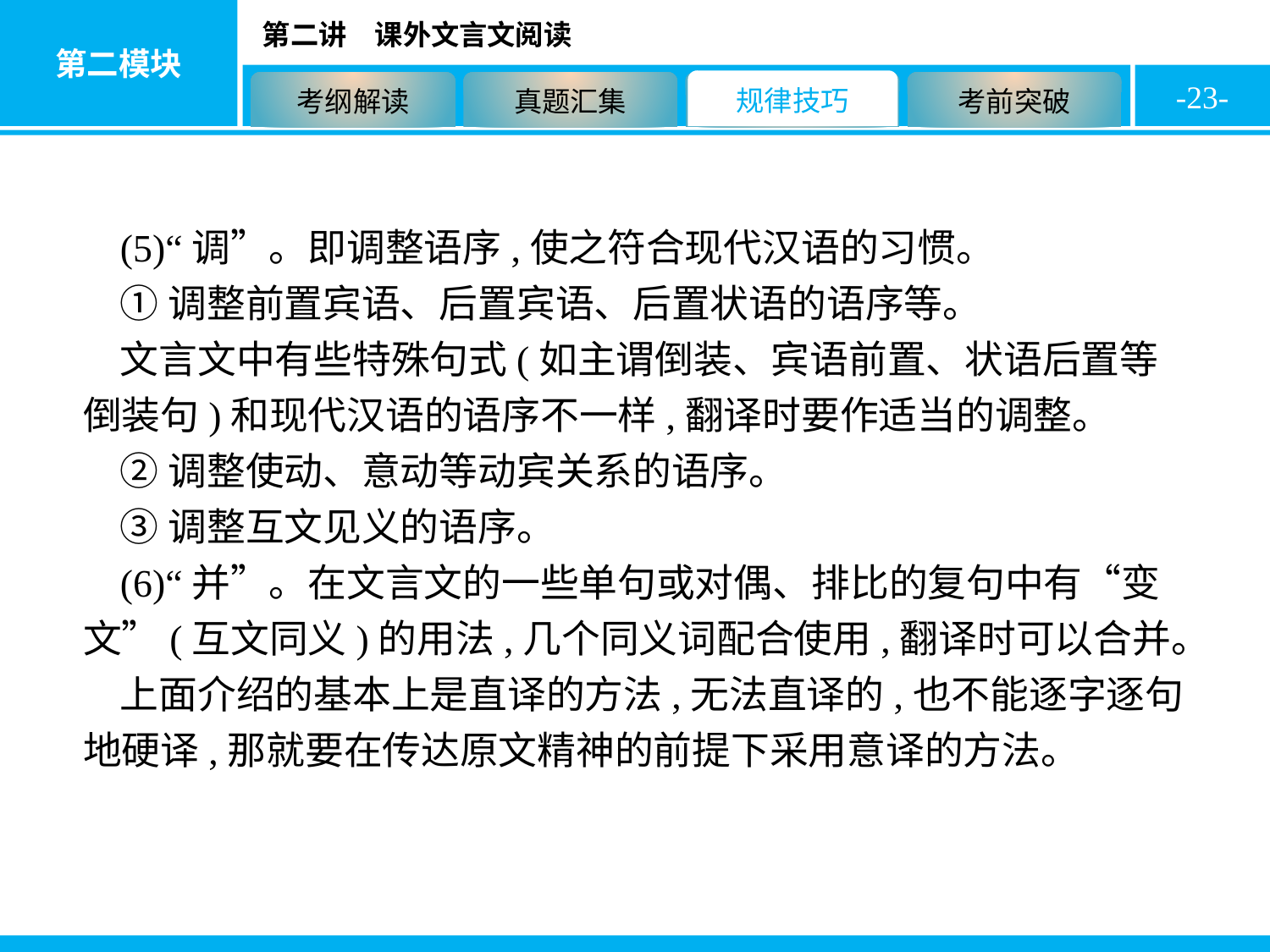

-23-
(5)“调”。即调整语序,使之符合现代汉语的习惯。
①调整前置宾语、后置宾语、后置状语的语序等。
文言文中有些特殊句式(如主谓倒装、宾语前置、状语后置等倒装句)和现代汉语的语序不一样,翻译时要作适当的调整。
②调整使动、意动等动宾关系的语序。
③调整互文见义的语序。
(6)“并”。在文言文的一些单句或对偶、排比的复句中有“变文”(互文同义)的用法,几个同义词配合使用,翻译时可以合并。
上面介绍的基本上是直译的方法,无法直译的,也不能逐字逐句地硬译,那就要在传达原文精神的前提下采用意译的方法。